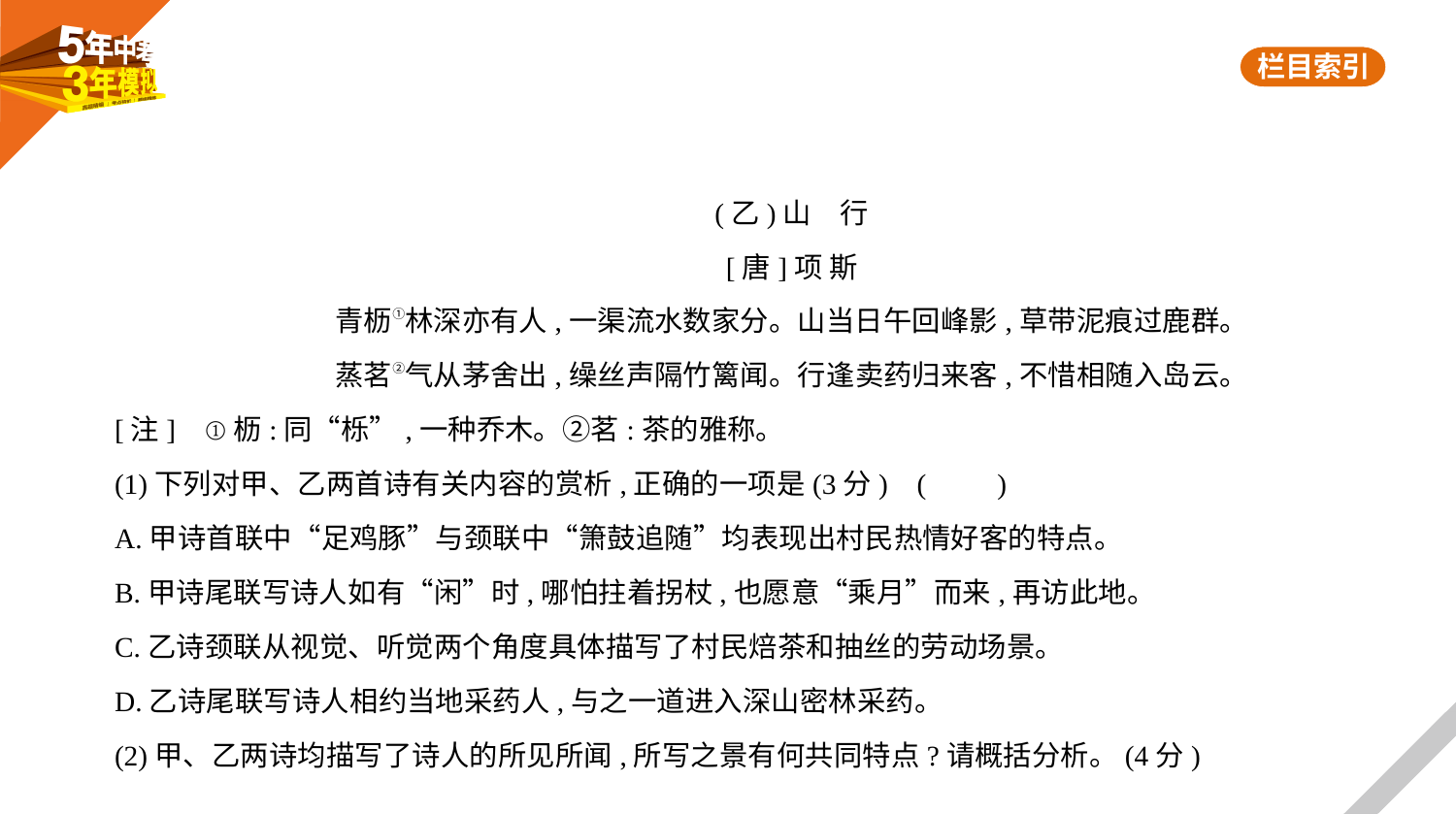

(乙)山　行
[唐]项 斯
青枥①林深亦有人,一渠流水数家分。山当日午回峰影,草带泥痕过鹿群。
蒸茗②气从茅舍出,缲丝声隔竹篱闻。行逢卖药归来客,不惜相随入岛云。
[注]    ①枥:同“栎”,一种乔木。②茗:茶的雅称。
(1)下列对甲、乙两首诗有关内容的赏析,正确的一项是(3分) (　　)
A.甲诗首联中“足鸡豚”与颈联中“箫鼓追随”均表现出村民热情好客的特点。
B.甲诗尾联写诗人如有“闲”时,哪怕拄着拐杖,也愿意“乘月”而来,再访此地。
C.乙诗颈联从视觉、听觉两个角度具体描写了村民焙茶和抽丝的劳动场景。
D.乙诗尾联写诗人相约当地采药人,与之一道进入深山密林采药。
(2)甲、乙两诗均描写了诗人的所见所闻,所写之景有何共同特点?请概括分析。(4分)